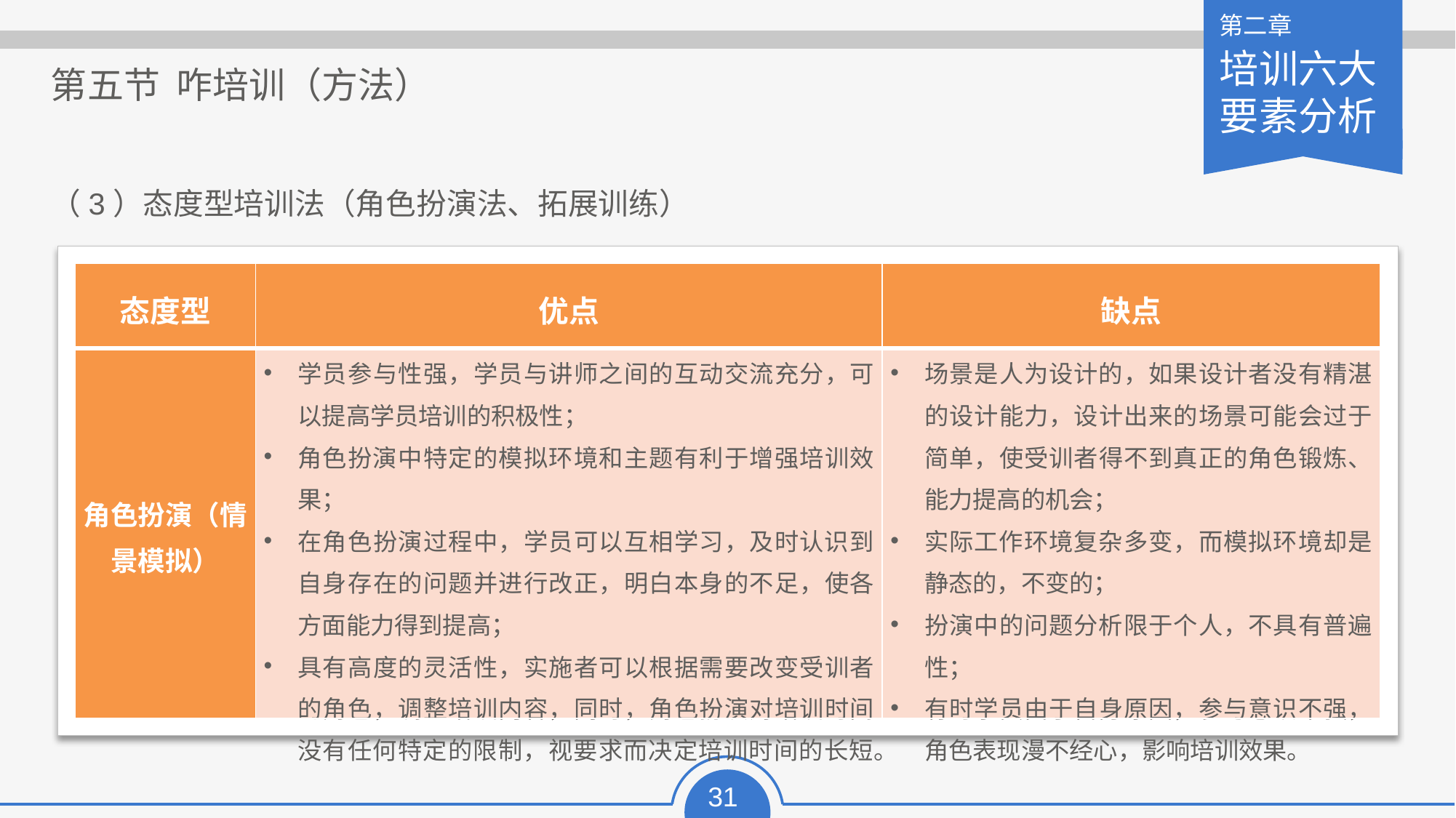

第五节  咋培训（方法）
（3）态度型培训法（角色扮演法、拓展训练）

| 态度型 | 优点 | 缺点 |
| --- | --- | --- |
| 角色扮演（情景模拟） | 学员参与性强，学员与讲师之间的互动交流充分，可以提高学员培训的积极性； 角色扮演中特定的模拟环境和主题有利于增强培训效果； 在角色扮演过程中，学员可以互相学习，及时认识到自身存在的问题并进行改正，明白本身的不足，使各方面能力得到提高； 具有高度的灵活性，实施者可以根据需要改变受训者的角色，调整培训内容，同时，角色扮演对培训时间没有任何特定的限制，视要求而决定培训时间的长短。 | 场景是人为设计的，如果设计者没有精湛的设计能力，设计出来的场景可能会过于简单，使受训者得不到真正的角色锻炼、能力提高的机会； 实际工作环境复杂多变，而模拟环境却是静态的，不变的； 扮演中的问题分析限于个人，不具有普遍性； 有时学员由于自身原因，参与意识不强，角色表现漫不经心，影响培训效果。 |